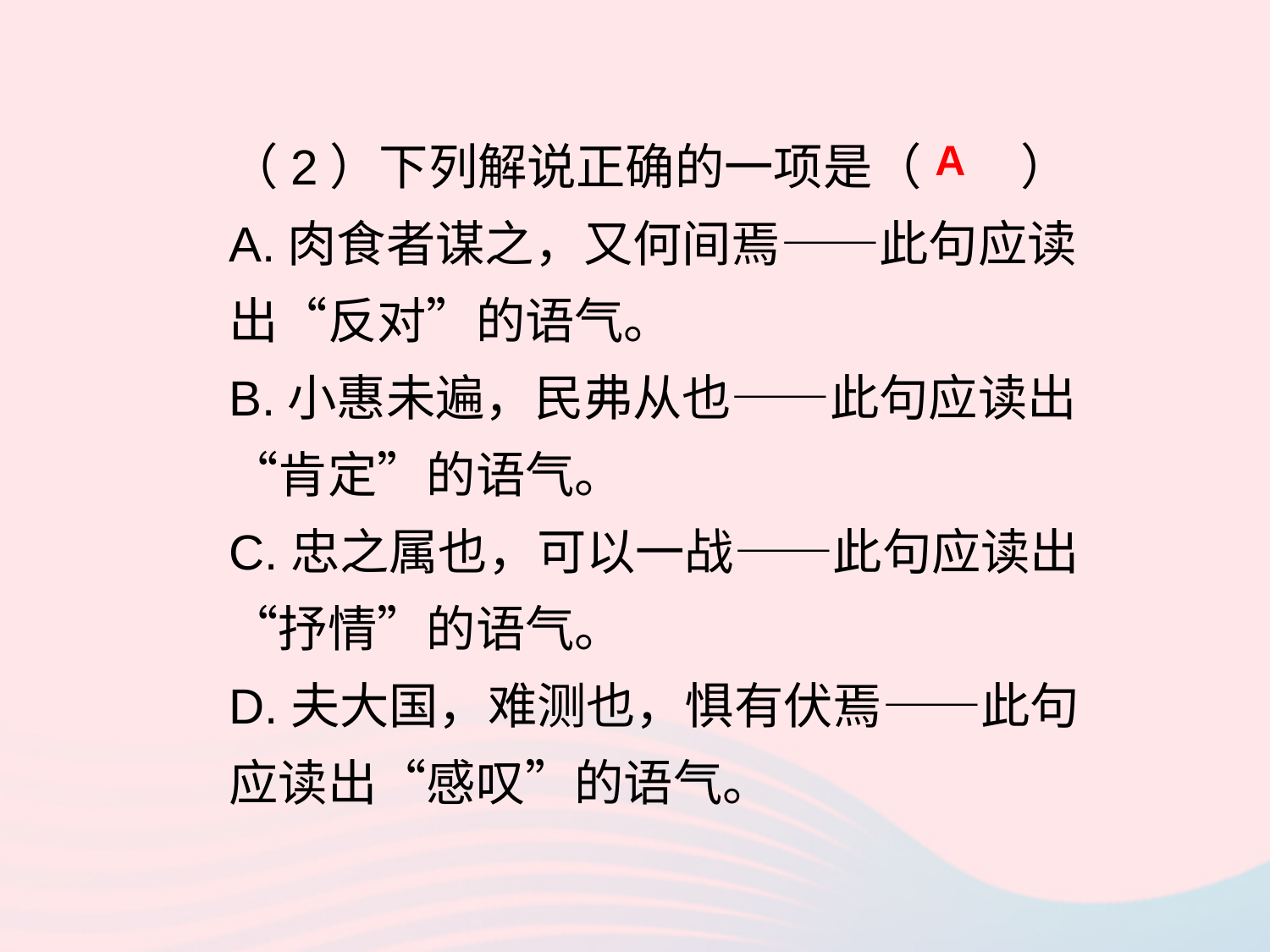

（2）下列解说正确的一项是（         ）
A.肉食者谋之，又何间焉——此句应读出“反对”的语气。
B.小惠未遍，民弗从也——此句应读出“肯定”的语气。
C.忠之属也，可以一战——此句应读出“抒情”的语气。
D.夫大国，难测也，惧有伏焉——此句应读出“感叹”的语气。
A